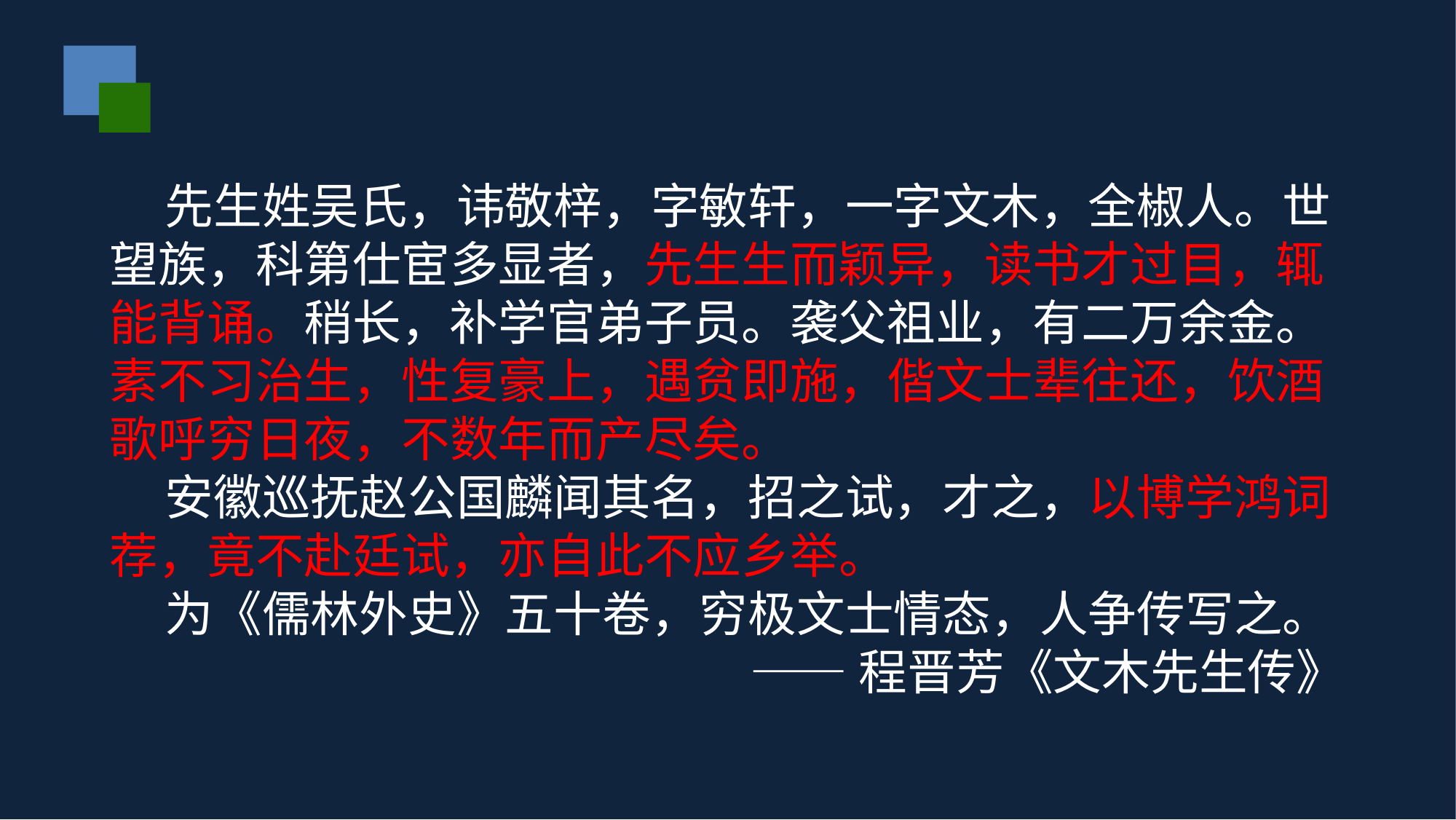

#

    先生姓吴氏，讳敬梓，字敏轩，一字文木，全椒人。世望族，科第仕宦多显者，先生生而颖异，读书才过目，辄能背诵。稍长，补学官弟子员。袭父祖业，有二万余金。素不习治生，性复豪上，遇贫即施，偕文士辈往还，饮酒歌呼穷日夜，不数年而产尽矣。
    安徽巡抚赵公国麟闻其名，招之试，才之，以博学鸿词荐，竟不赴廷试，亦自此不应乡举。
    为《儒林外史》五十卷，穷极文士情态，人争传写之。
——程晋芳《文木先生传》